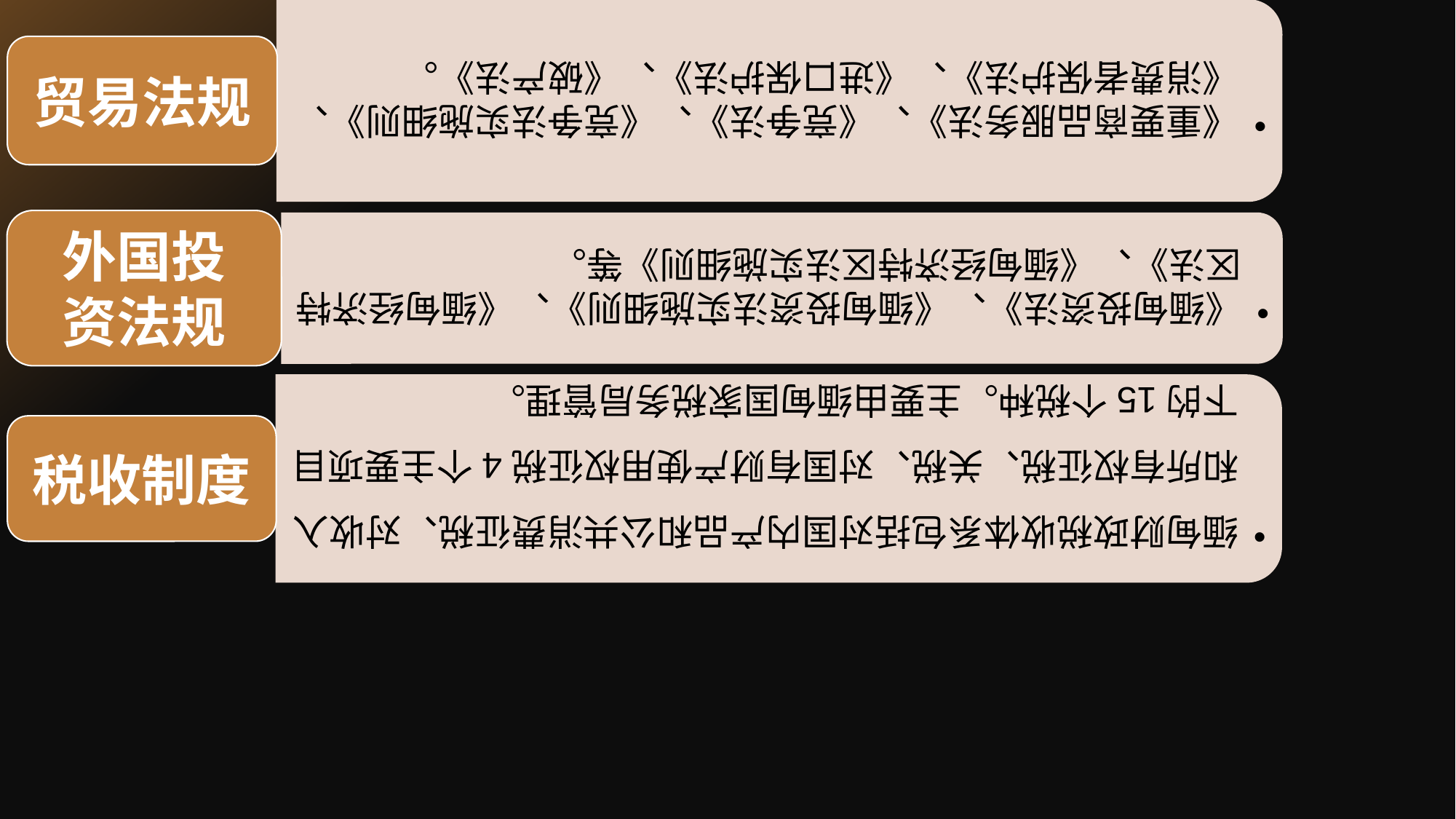

# 三、法律环境
《重要商品服务法》、《竞争法》、《竞争法实施细则》、《消费者保护法》、《进口保护法》、《破产法》。
贸易法规
《缅甸投资法》、《缅甸投资法实施细则》、《缅甸经济特区法》、《缅甸经济特区法实施细则》等。
外国投
资法规
缅甸财政税收体系包括对国内产品和公共消费征税、对收入和所有权征税、关税、对国有财产使用权征税4个主要项目下的15个税种。主要由缅甸国家税务局管理。
税收制度